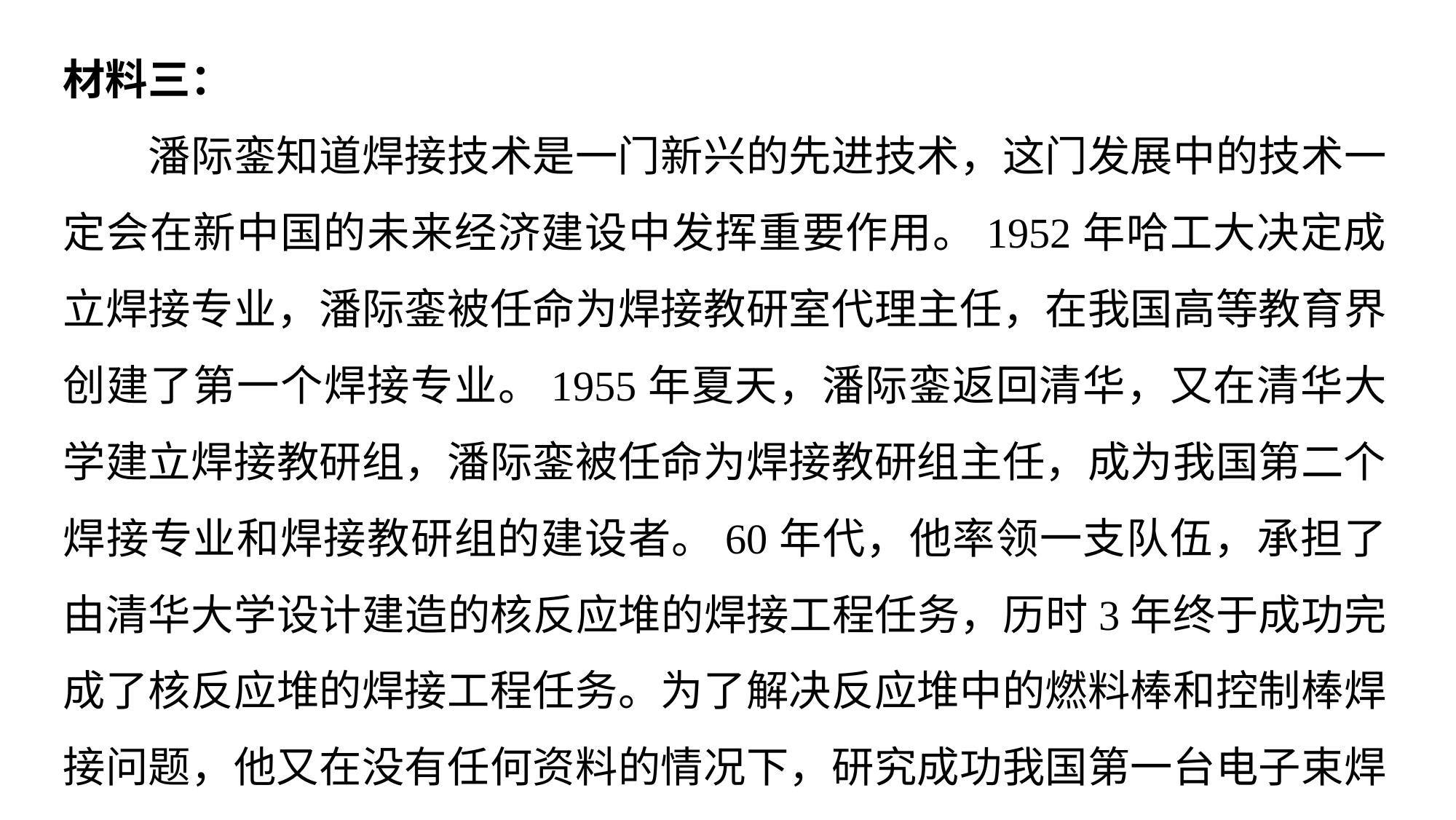

材料三：
潘际銮知道焊接技术是一门新兴的先进技术，这门发展中的技术一定会在新中国的未来经济建设中发挥重要作用。1952年哈工大决定成立焊接专业，潘际銮被任命为焊接教研室代理主任，在我国高等教育界创建了第一个焊接专业。1955年夏天，潘际銮返回清华，又在清华大学建立焊接教研组，潘际銮被任命为焊接教研组主任，成为我国第二个焊接专业和焊接教研组的建设者。60年代，他率领一支队伍，承担了由清华大学设计建造的核反应堆的焊接工程任务，历时3年终于成功完成了核反应堆的焊接工程任务。为了解决反应堆中的燃料棒和控制棒焊接问题，他又在没有任何资料的情况下，研究成功我国第一台电子束焊机。